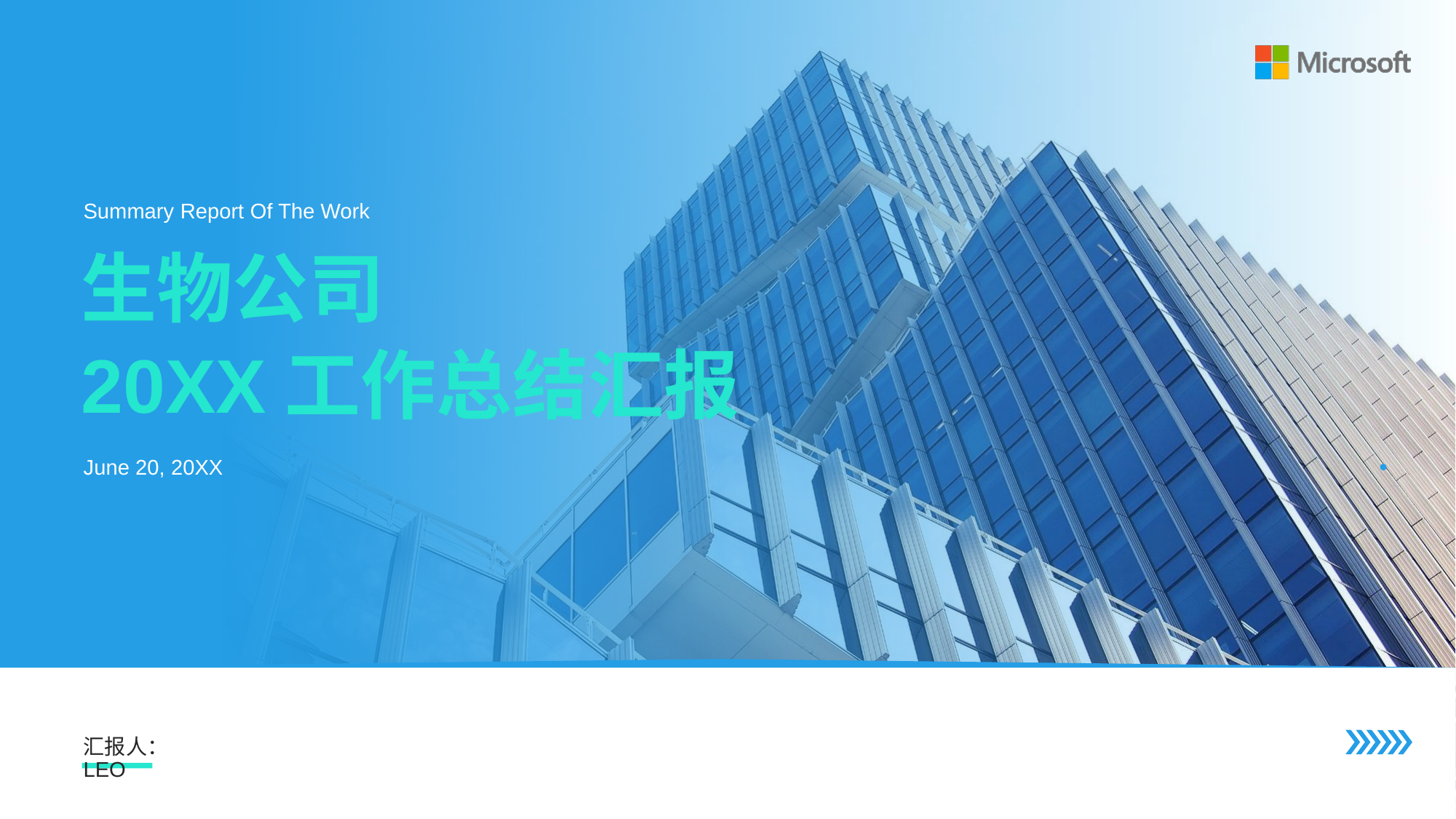

Summary Report Of The Work

生物公司
20XX工作总结汇报

June 20, 20XX

汇报人：LEO